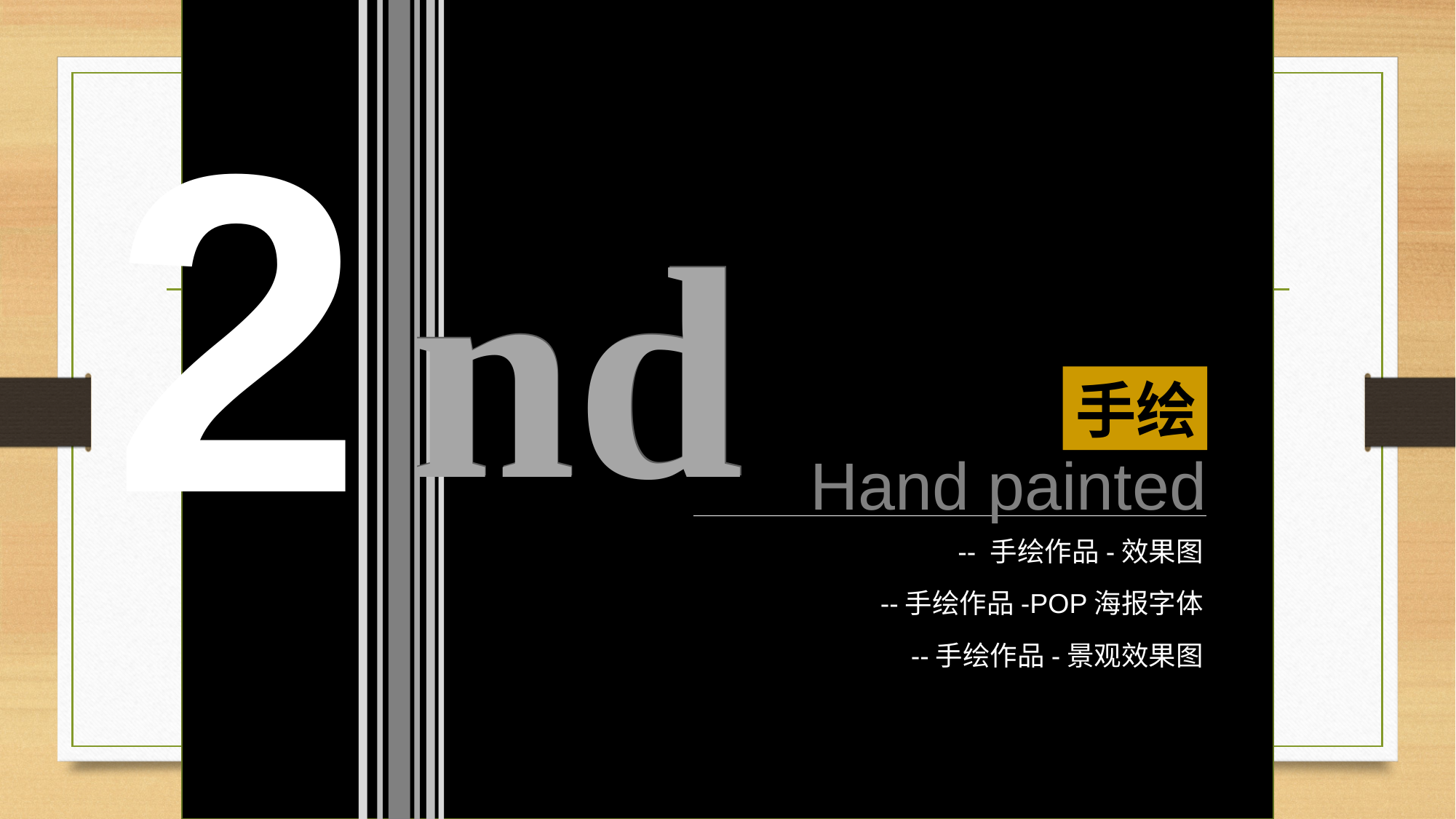

2
nd
nd
手绘
Hand painted
-- 手绘作品-效果图
--手绘作品-POP海报字体
--手绘作品-景观效果图